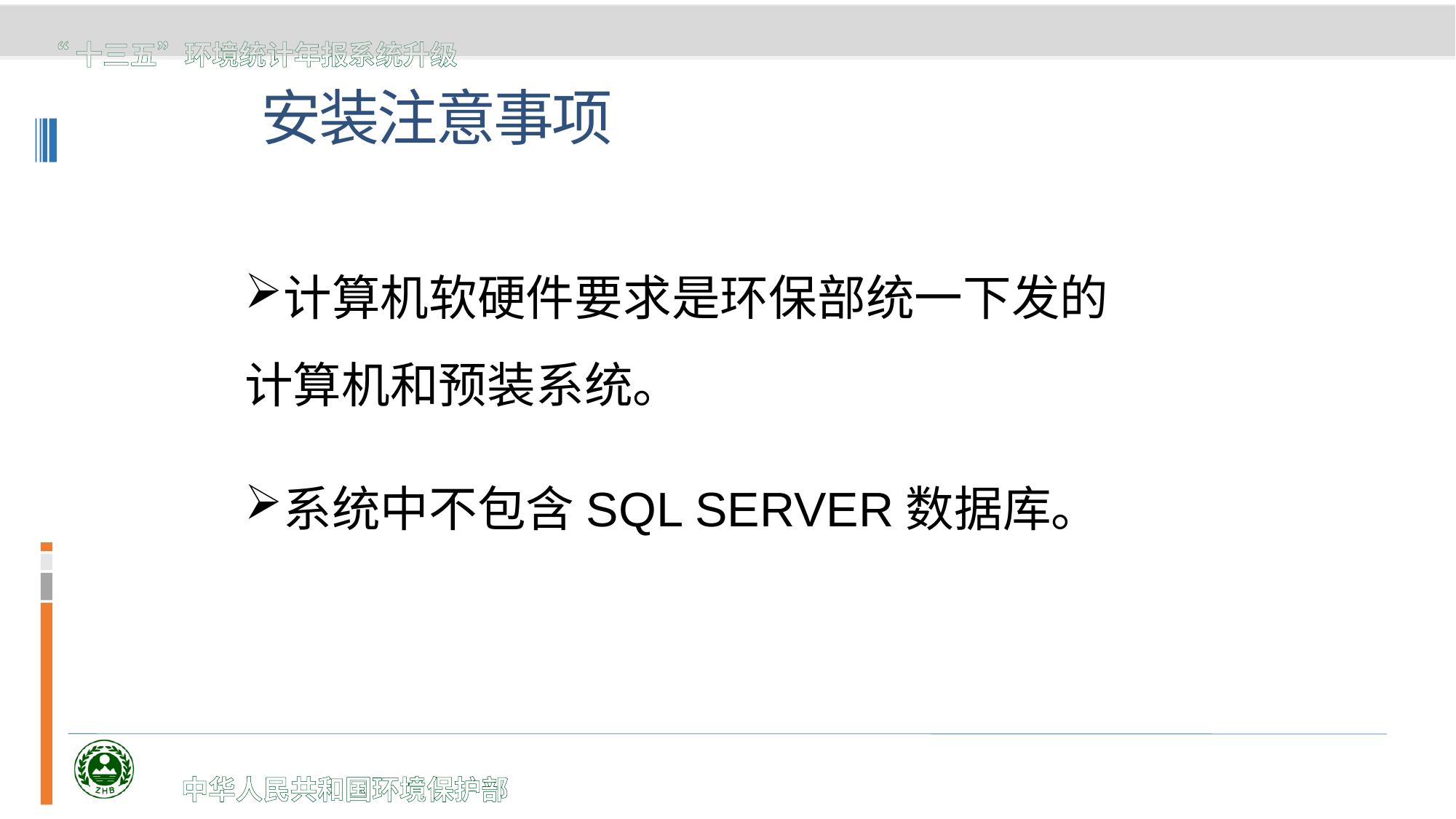

安装注意事项
计算机软硬件要求是环保部统一下发的计算机和预装系统。
系统中不包含SQL SERVER数据库。